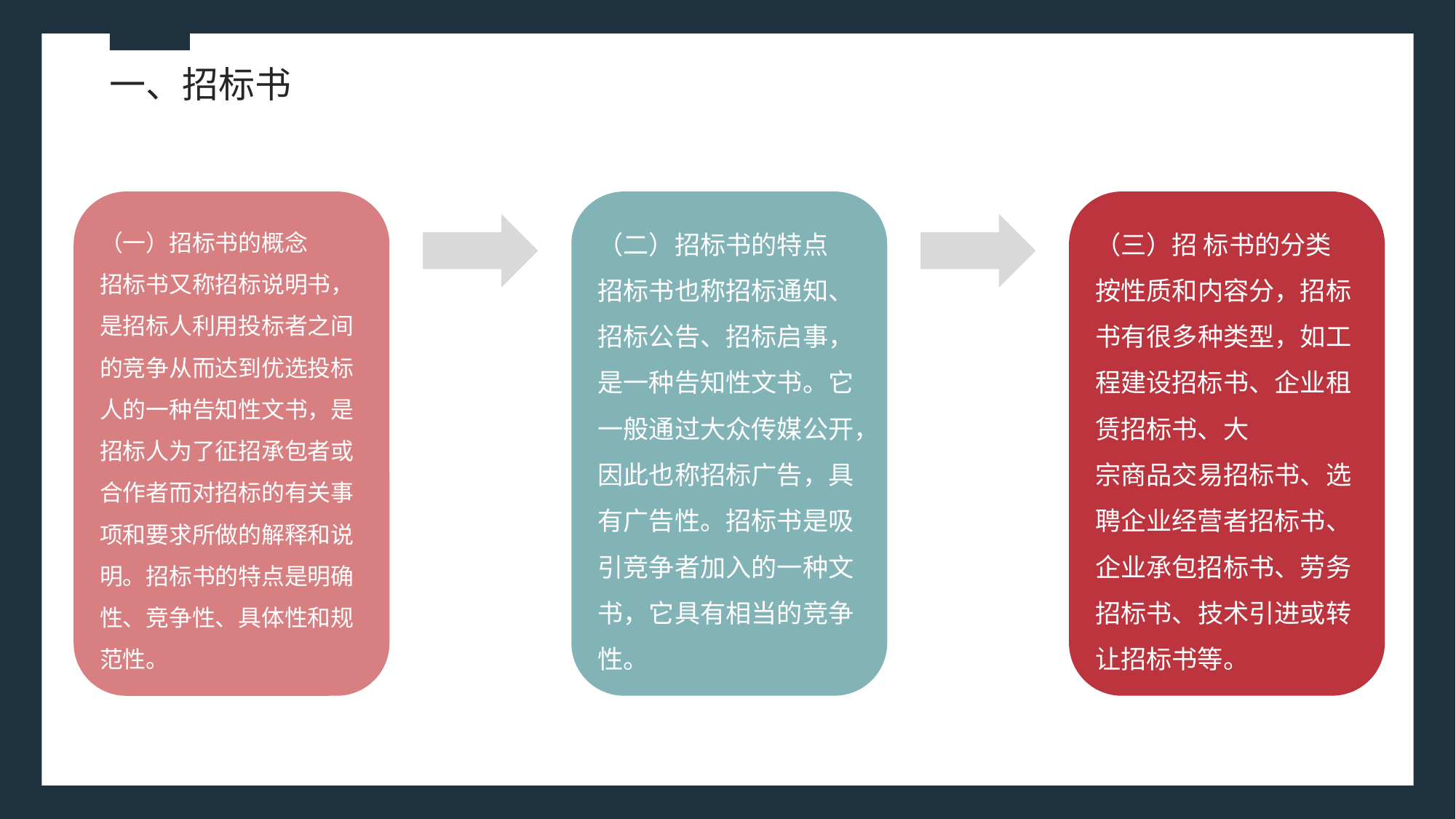

一、招标书
（一）招标书的概念
招标书又称招标说明书，是招标人利用投标者之间的竞争从而达到优选投标人的一种告知性文书，是招标人为了征招承包者或合作者而对招标的有关事项和要求所做的解释和说明。招标书的特点是明确性、竞争性、具体性和规范性。
（二）招标书的特点
招标书也称招标通知、招标公告、招标启事，是一种告知性文书。它一般通过大众传媒公开，因此也称招标广告，具有广告性。招标书是吸引竞争者加入的一种文书，它具有相当的竞争性。
（三）招 标书的分类
按性质和内容分，招标书有很多种类型，如工程建设招标书、企业租赁招标书、大
宗商品交易招标书、选聘企业经营者招标书、企业承包招标书、劳务招标书、技术引进或转让招标书等。